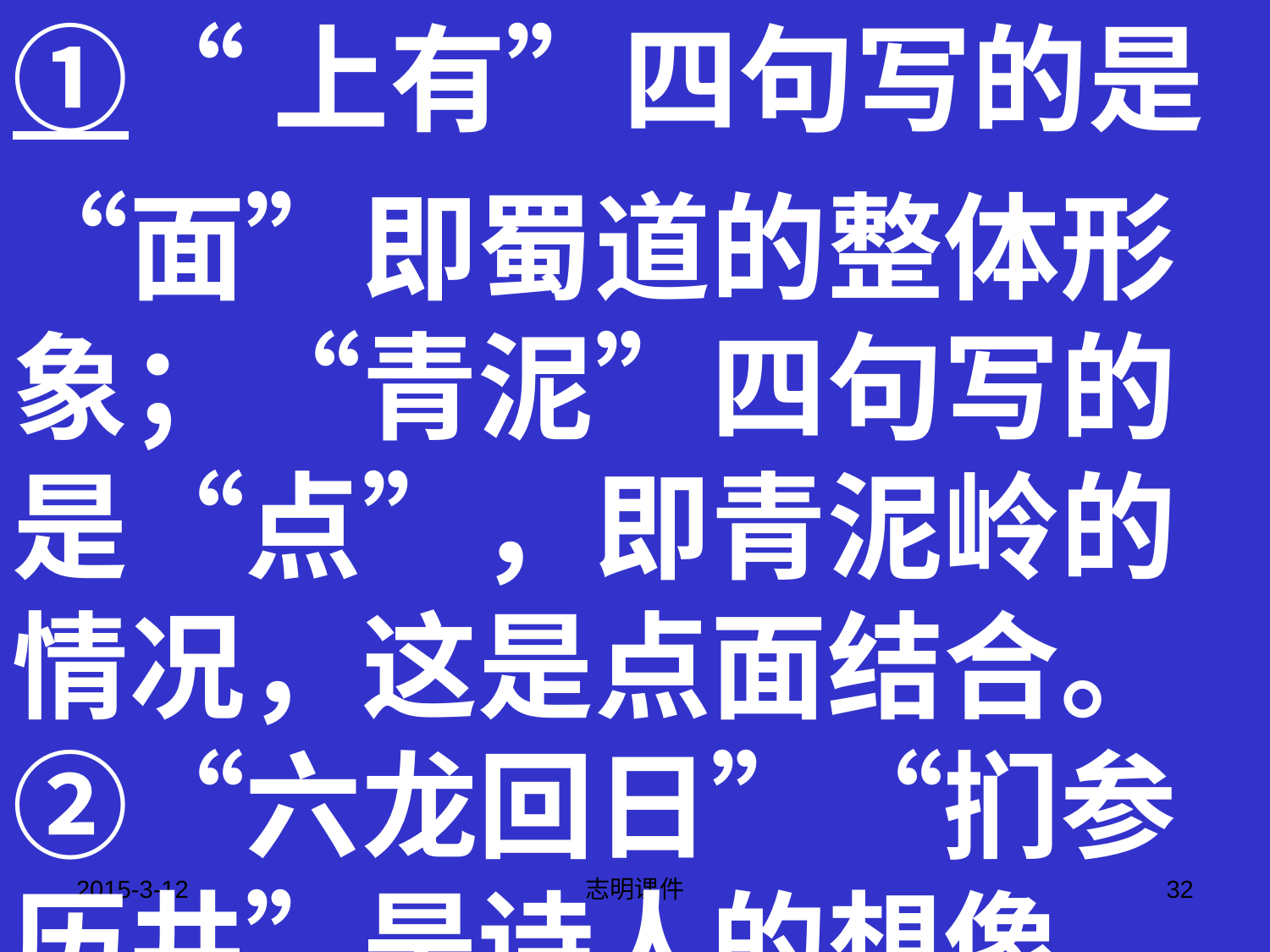

①“上有”四句写的是“面”即蜀道的整体形象；“青泥”四句写的是“点”，即青泥岭的情况，这是点面结合。②“六龙回日”“扪参历井”是诗人的想像。

2015-3-12
志明课件
32